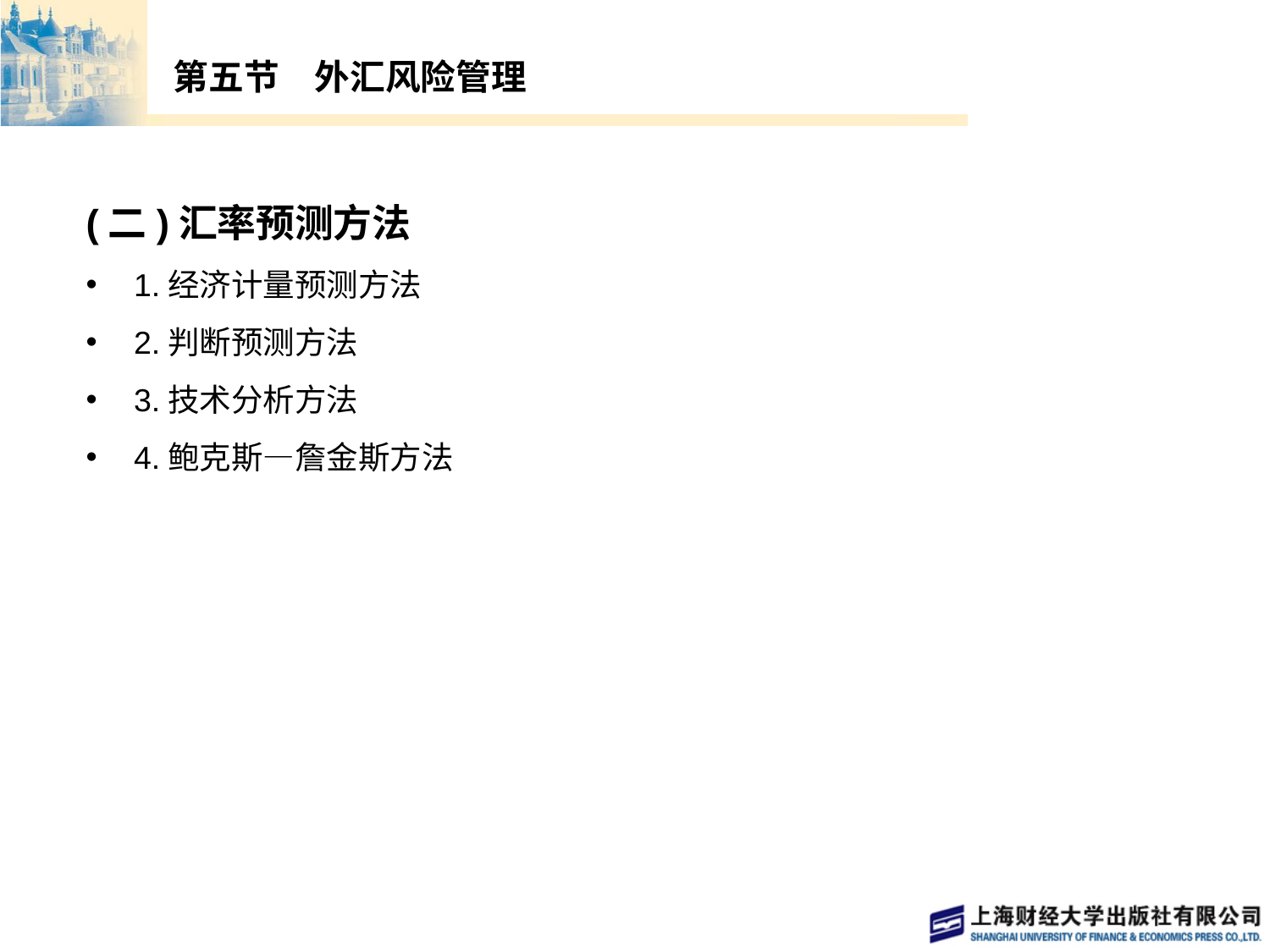

# 第五节　外汇风险管理
(二)汇率预测方法
1.经济计量预测方法
2.判断预测方法
3.技术分析方法
4.鲍克斯—詹金斯方法